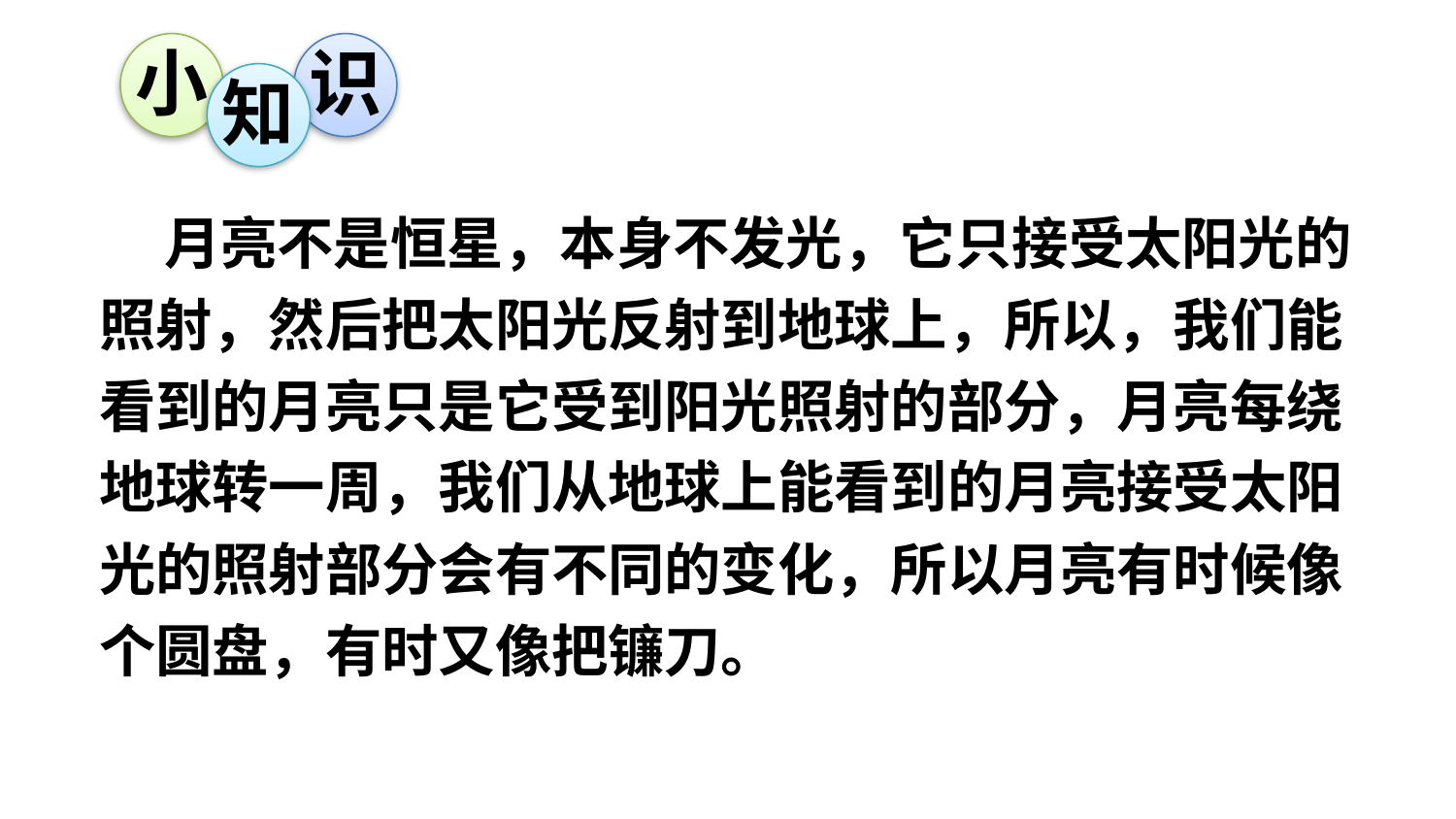

识
小

知

    月亮不是恒星，本身不发光，它只接受太阳光的照射，然后把太阳光反射到地球上，所以，我们能看到的月亮只是它受到阳光照射的部分，月亮每绕地球转一周，我们从地球上能看到的月亮接受太阳光的照射部分会有不同的变化，所以月亮有时候像个圆盘，有时又像把镰刀。